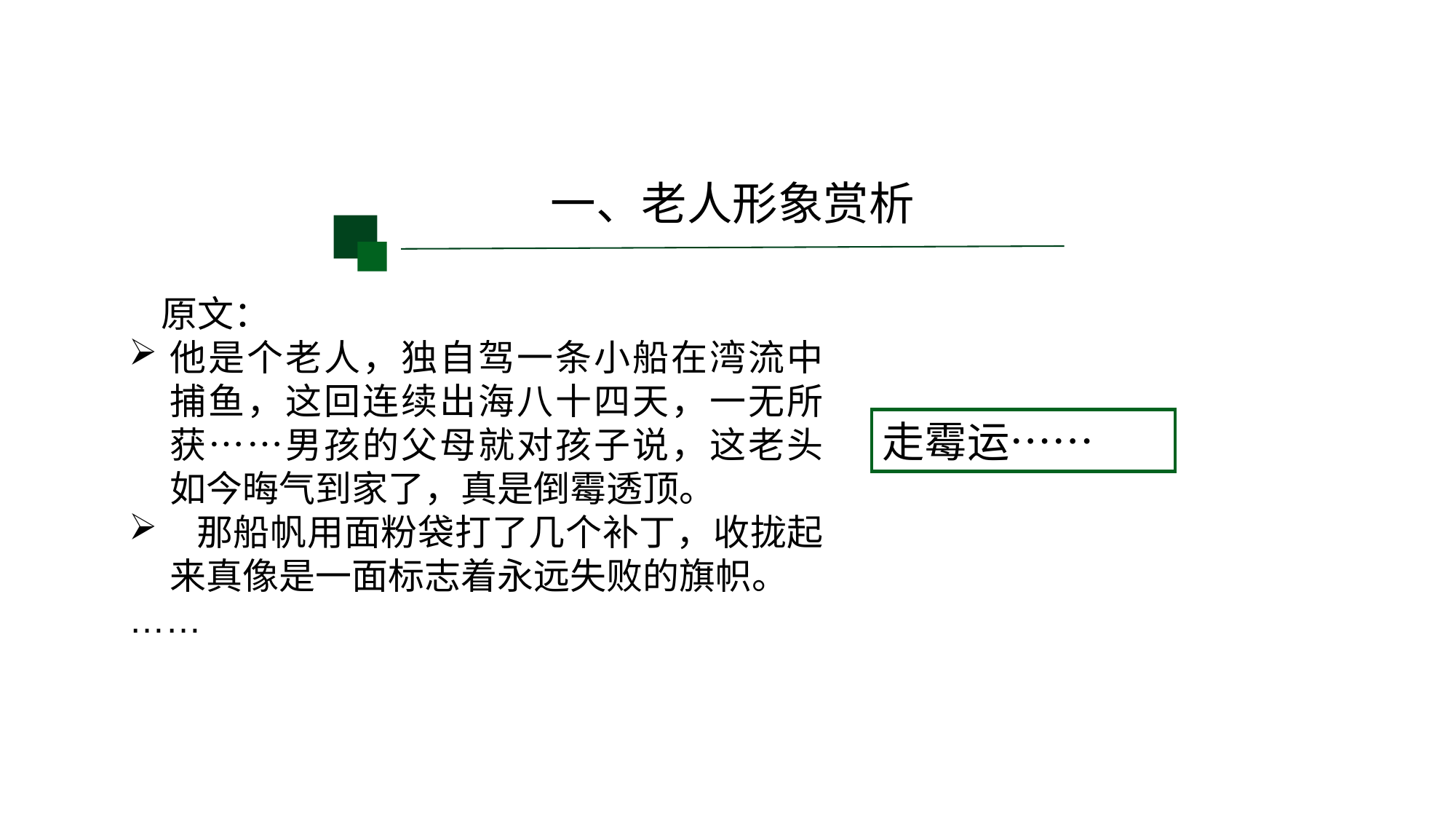

一、老人形象赏析

原文：
他是个老人，独自驾一条小船在湾流中捕鱼，这回连续出海八十四天，一无所获……男孩的父母就对孩子说，这老头如今晦气到家了，真是倒霉透顶。
  那船帆用面粉袋打了几个补丁，收拢起来真像是一面标志着永远失败的旗帜。
……
走霉运……